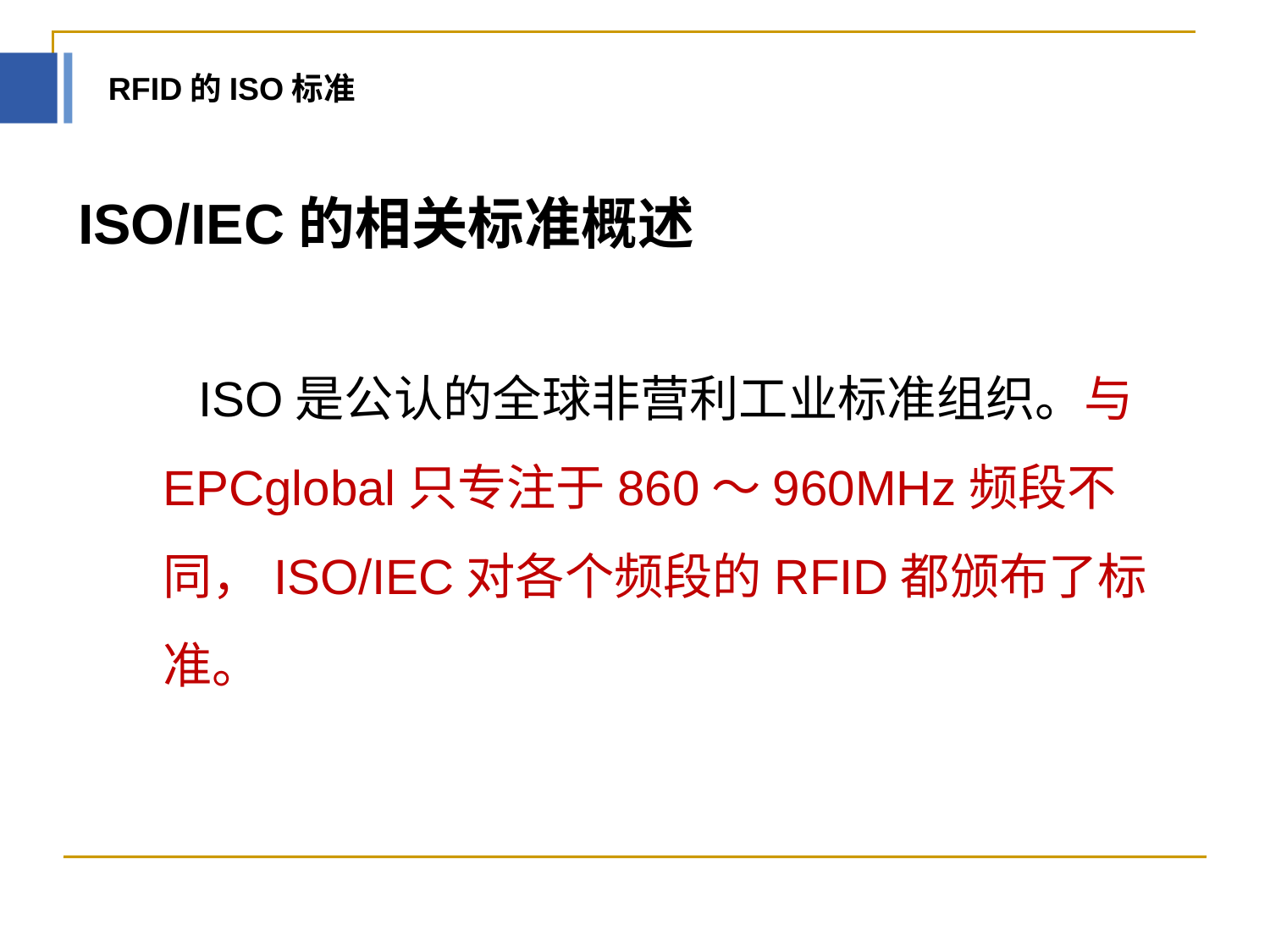

RFID的ISO标准
ISO/IEC的相关标准概述
ISO是公认的全球非营利工业标准组织。与EPCglobal只专注于860～960MHz频段不同，ISO/IEC对各个频段的RFID都颁布了标准。